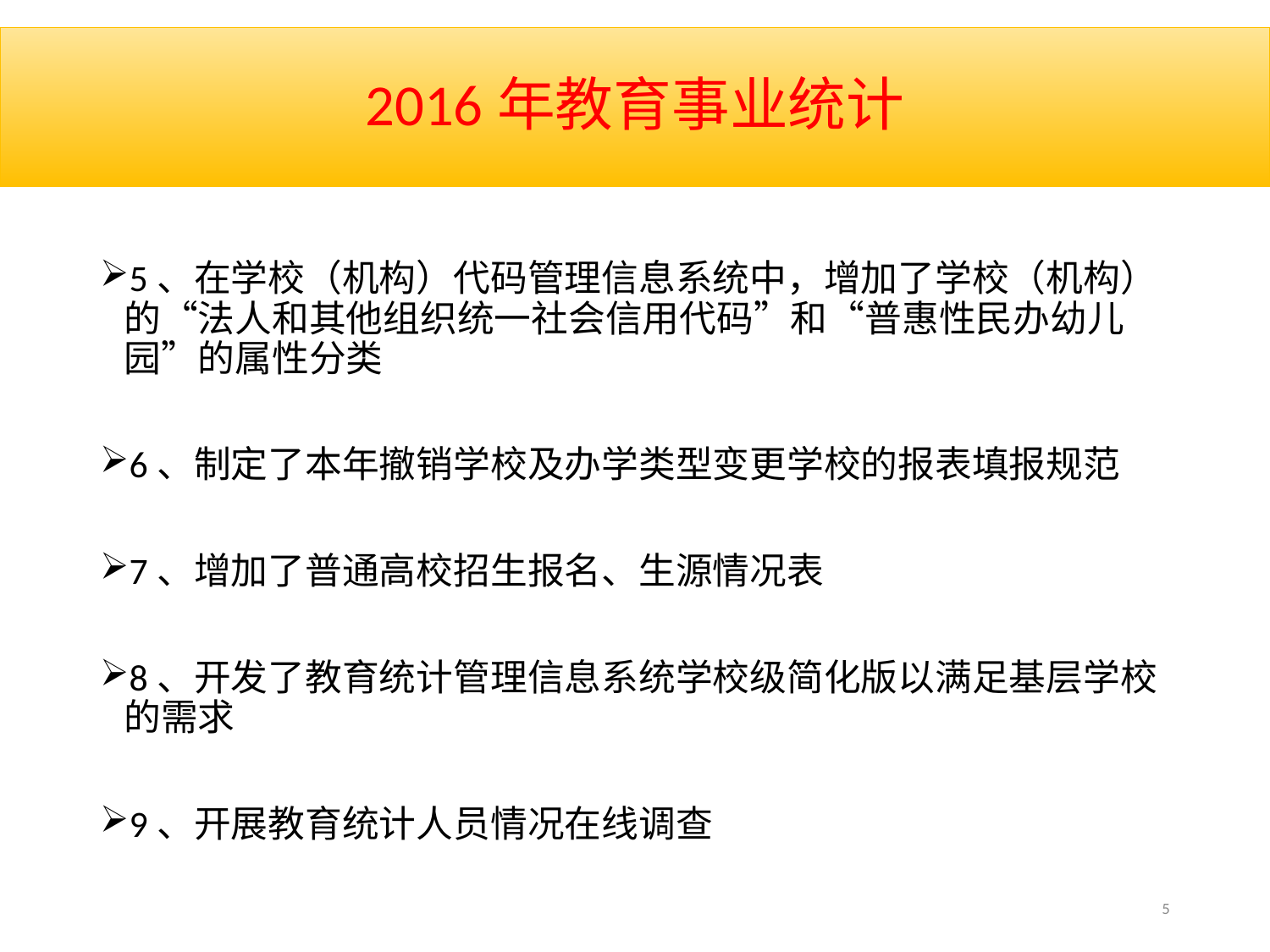

# 2016年教育事业统计
5、在学校（机构）代码管理信息系统中，增加了学校（机构）的“法人和其他组织统一社会信用代码”和“普惠性民办幼儿园”的属性分类

6、制定了本年撤销学校及办学类型变更学校的报表填报规范

7、增加了普通高校招生报名、生源情况表

8、开发了教育统计管理信息系统学校级简化版以满足基层学校的需求

9、开展教育统计人员情况在线调查

5